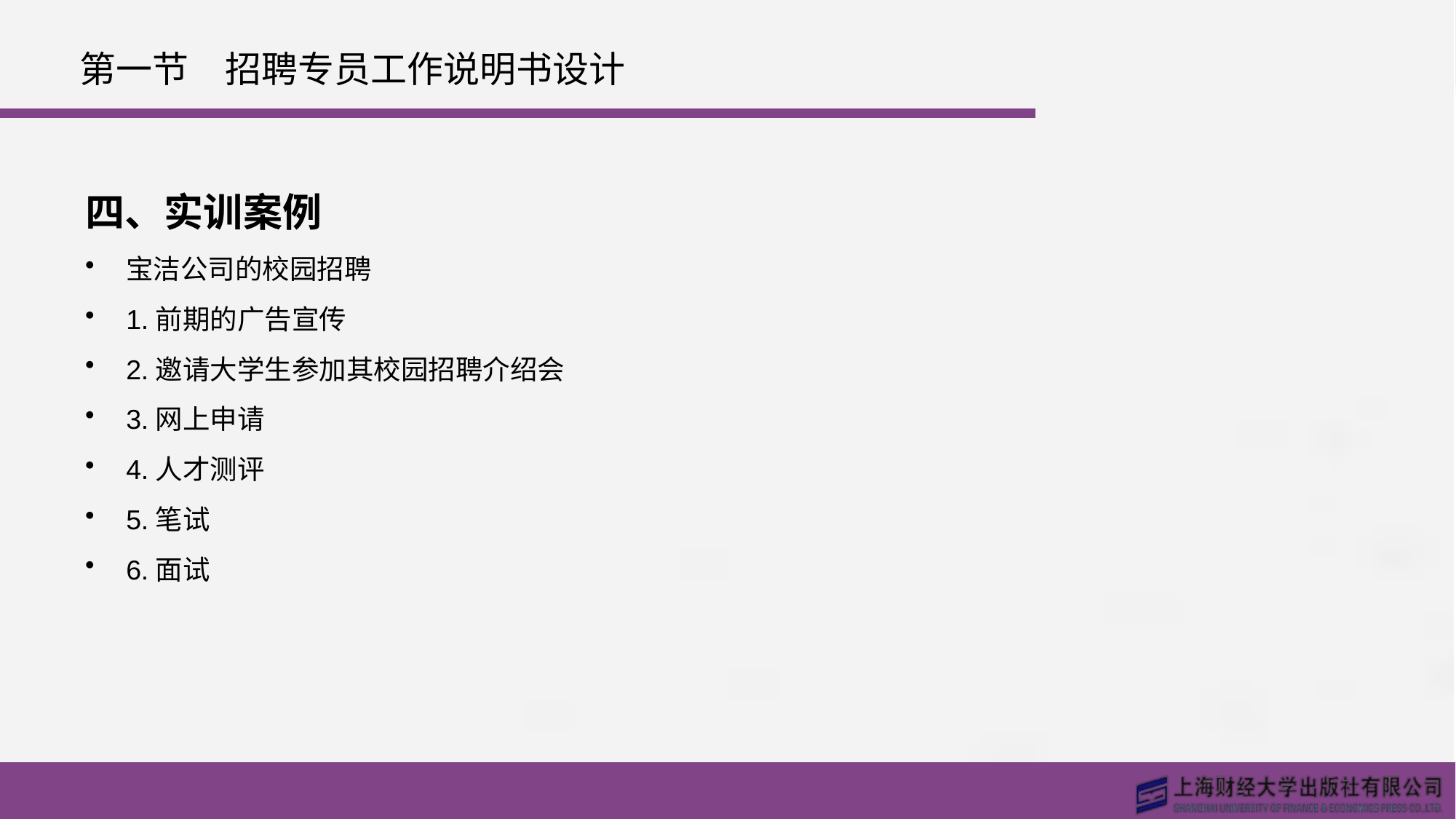

# 第一节　招聘专员工作说明书设计
四、实训案例
宝洁公司的校园招聘
1.前期的广告宣传
2.邀请大学生参加其校园招聘介绍会
3.网上申请
4.人才测评
5.笔试
6.面试